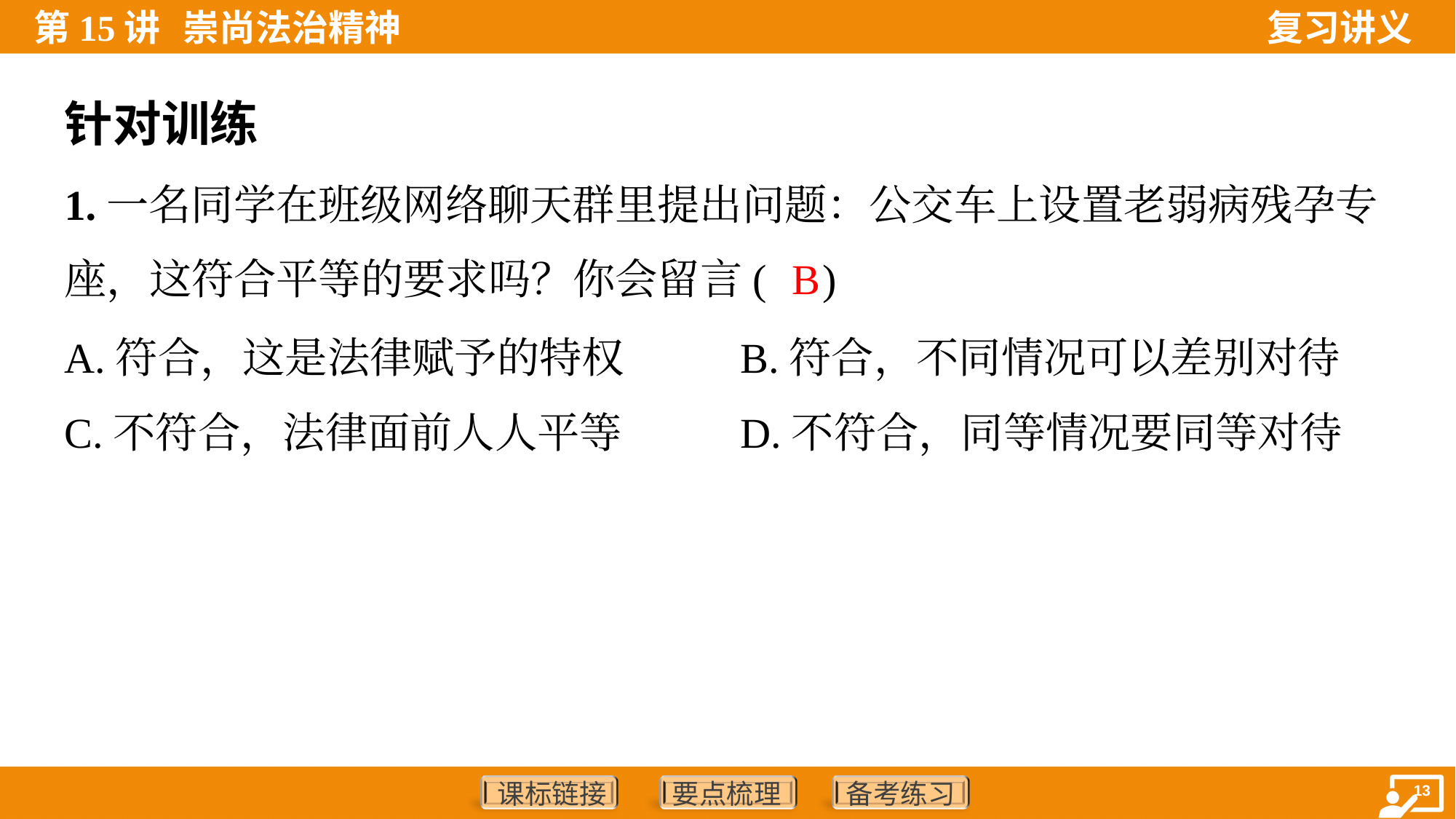

针对训练
1.一名同学在班级网络聊天群里提出问题：公交车上设置老弱病残孕专
座，这符合平等的要求吗？你会留言(     )
B
A.符合，这是法律赋予的特权	B.符合，不同情况可以差别对待
C.不符合，法律面前人人平等	D.不符合，同等情况要同等对待